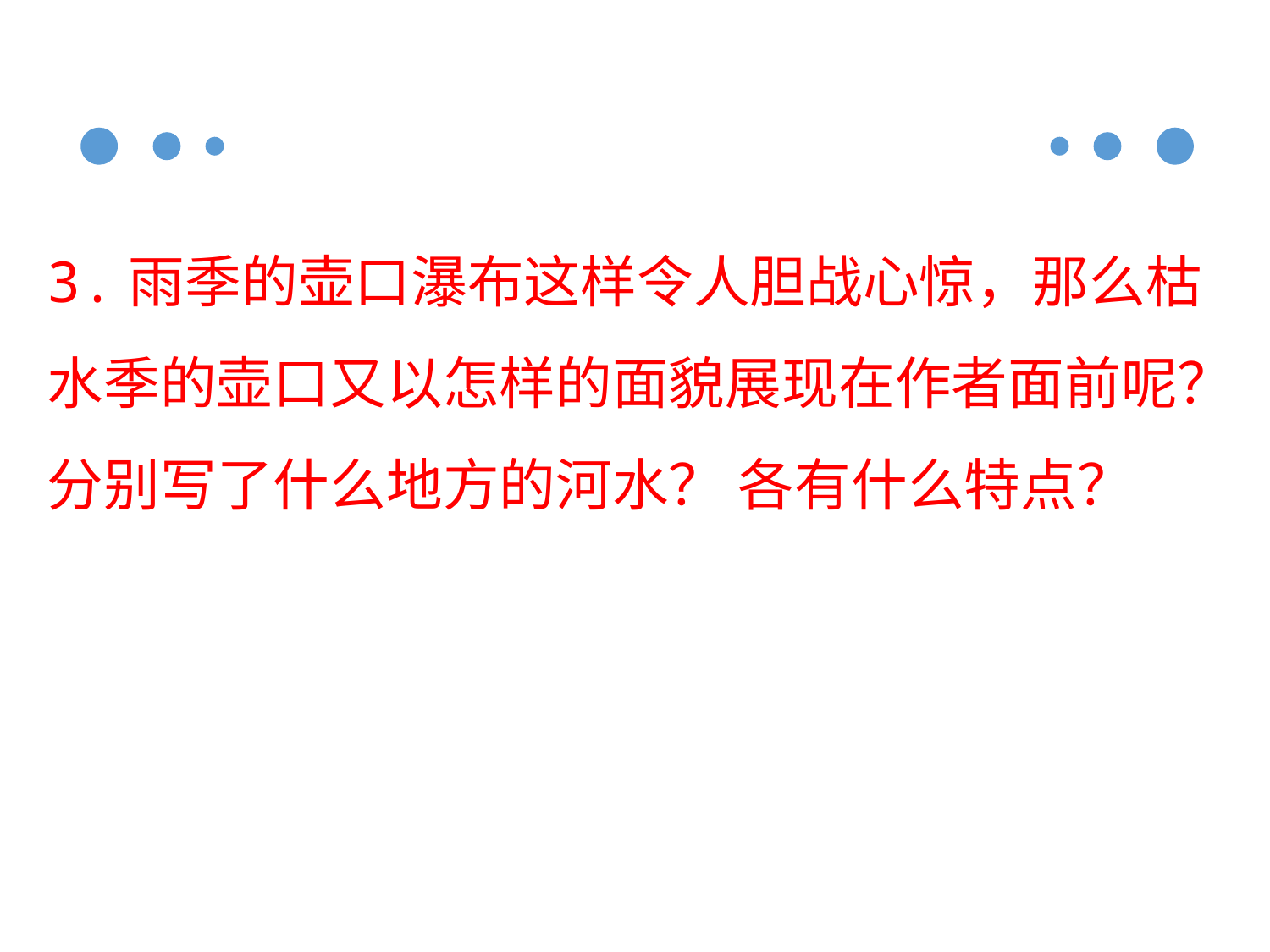

3.雨季的壶口瀑布这样令人胆战心惊，那么枯水季的壶口又以怎样的面貌展现在作者面前呢？分别写了什么地方的河水？ 各有什么特点？